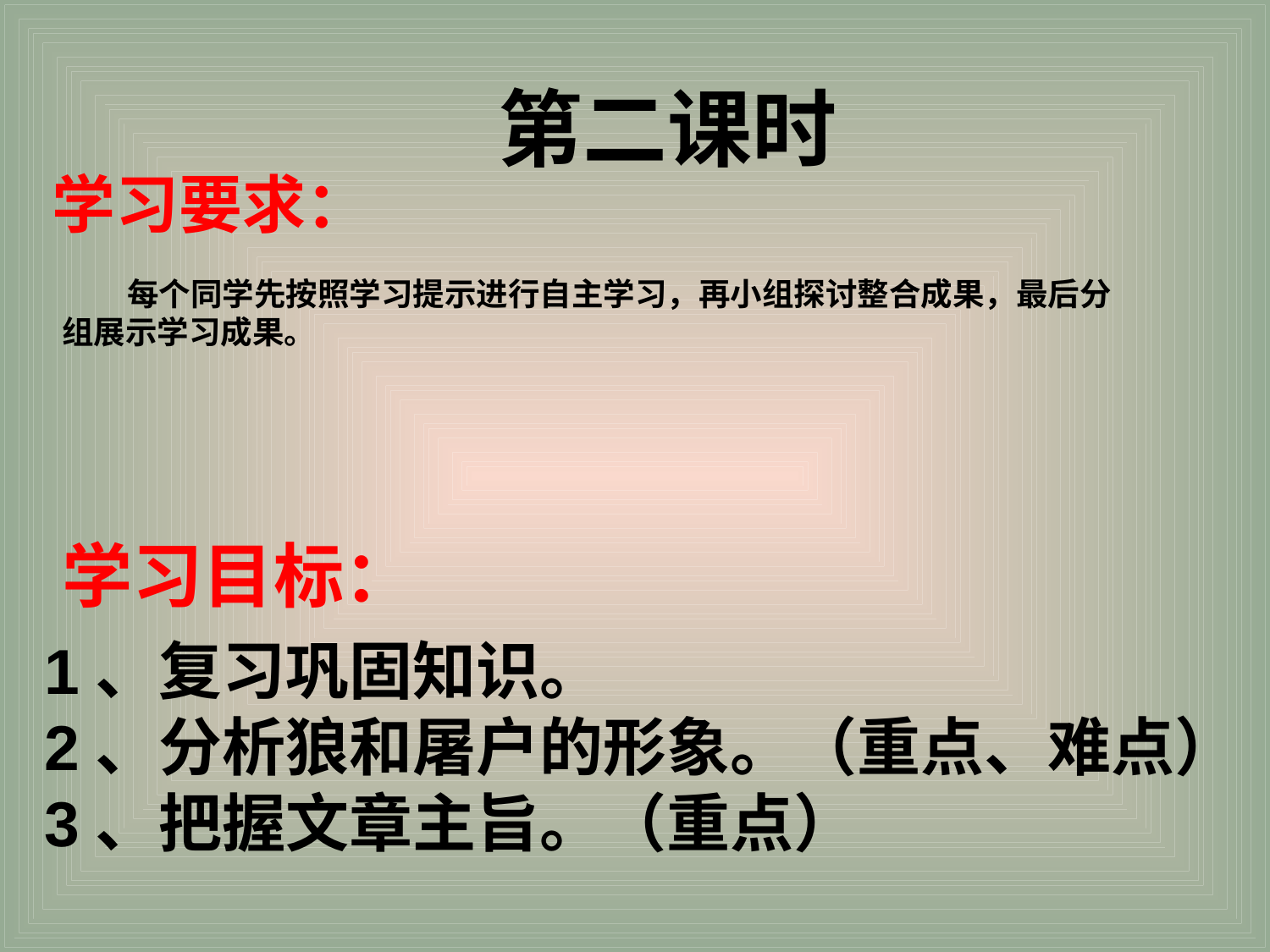

第二课时
学习要求：
        每个同学先按照学习提示进行自主学习，再小组探讨整合成果，最后分组展示学习成果。
学习目标：
1、复习巩固知识。
2、分析狼和屠户的形象。（重点、难点）
3、把握文章主旨。（重点）